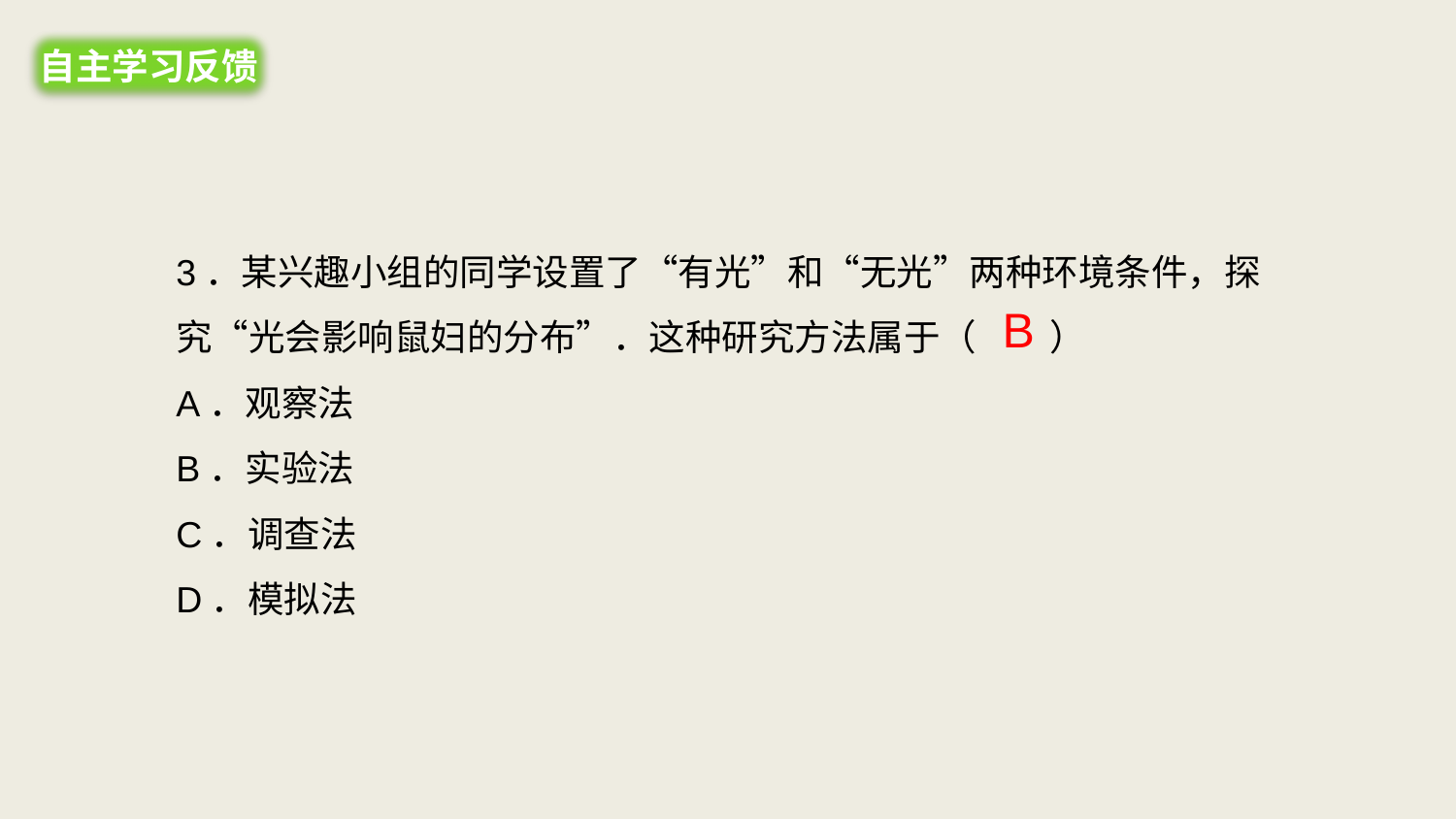

自主学习反馈
3．某兴趣小组的同学设置了“有光”和“无光”两种环境条件，探究“光会影响鼠妇的分布”．这种研究方法属于（　　）
A．观察法
B．实验法
C．调查法
D．模拟法
B